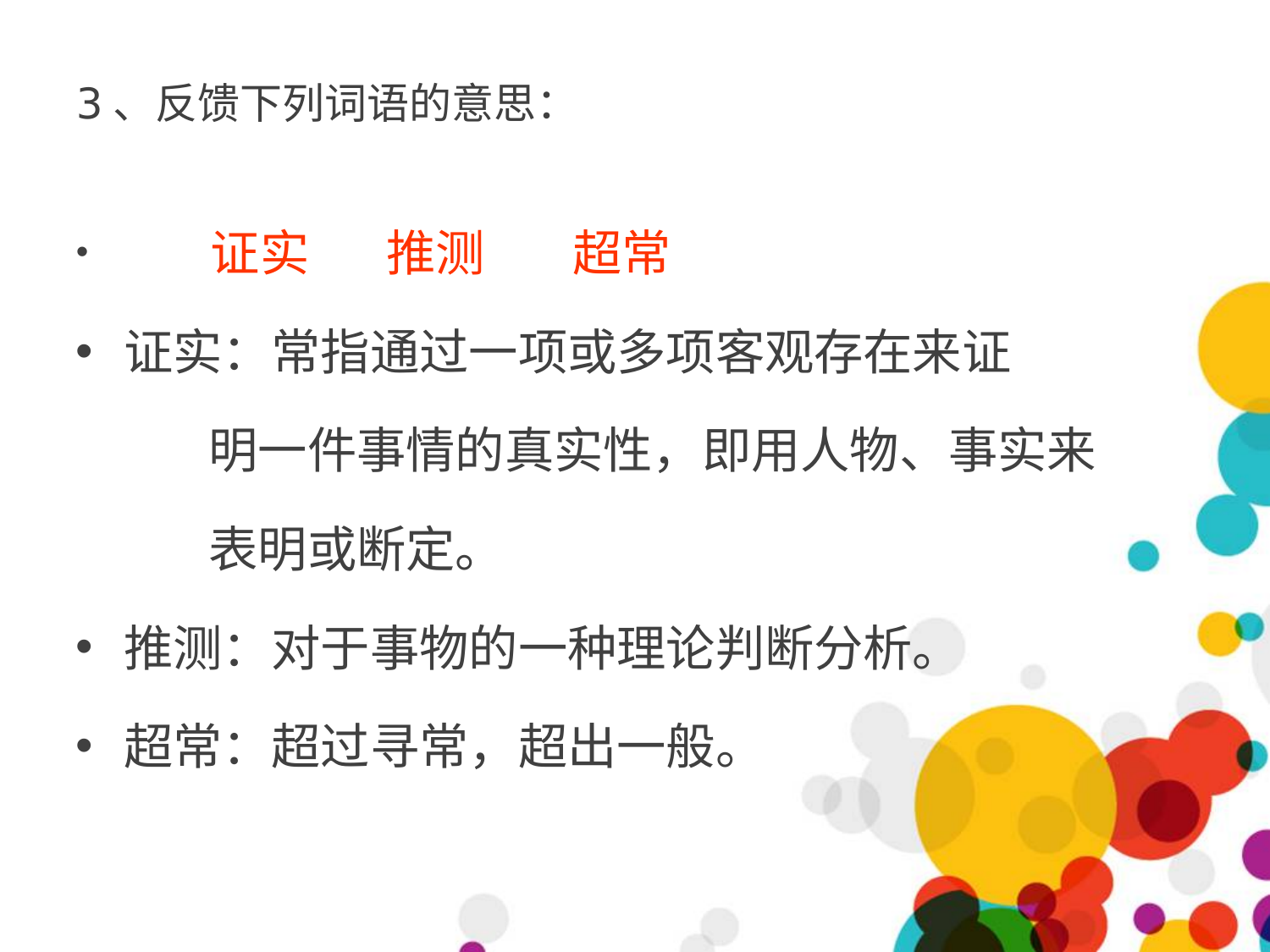

# 3、反馈下列词语的意思：
        证实       推测        超常
证实：常指通过一项或多项客观存在来证
           明一件事情的真实性，即用人物、事实来
           表明或断定。
推测：对于事物的一种理论判断分析。
超常：超过寻常，超出一般。